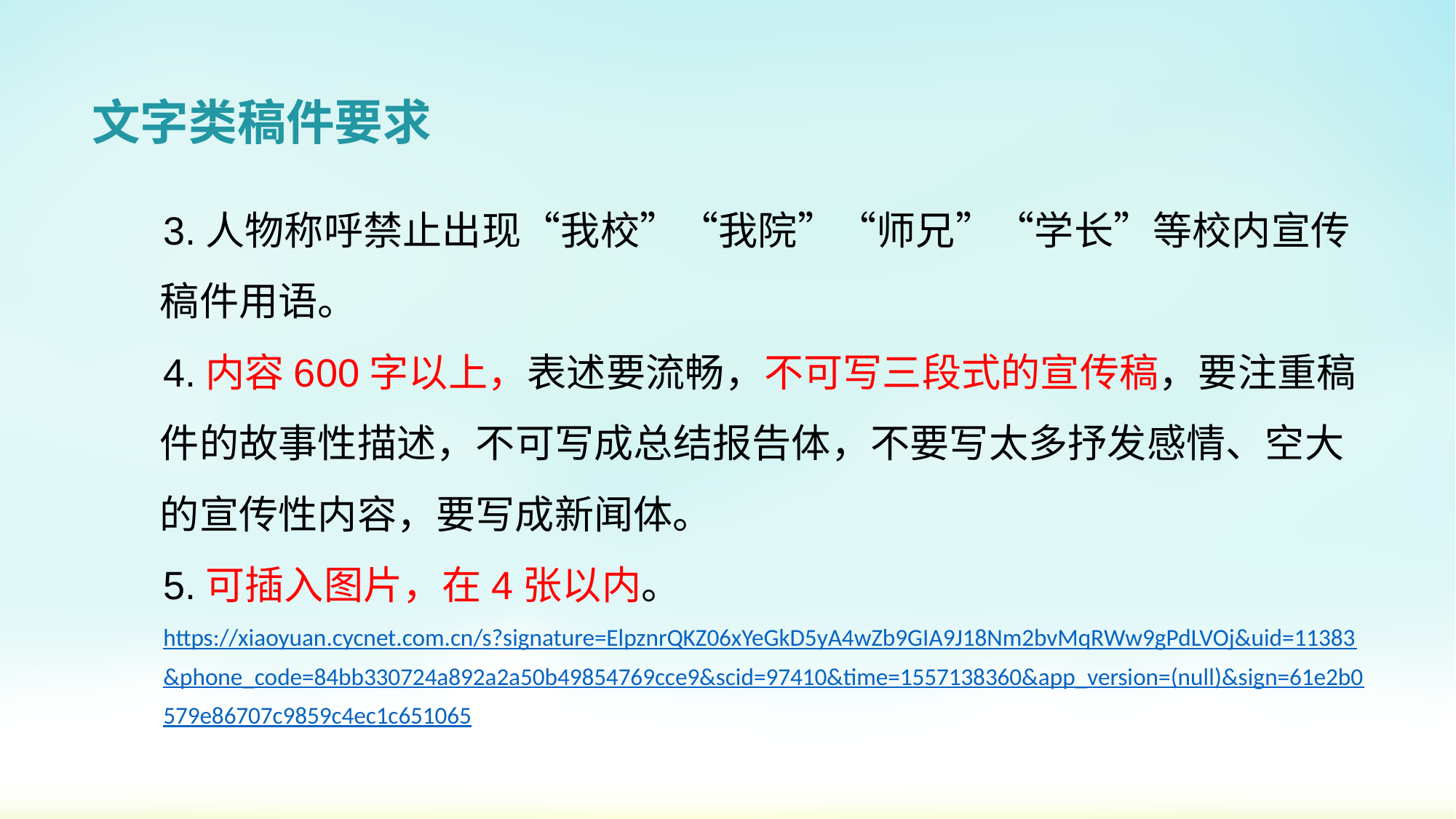

文字类稿件要求

3.人物称呼禁止出现“我校”“我院”“师兄”“学长”等校内宣传稿件用语。
4.内容600字以上，表述要流畅，不可写三段式的宣传稿，要注重稿件的故事性描述，不可写成总结报告体，不要写太多抒发感情、空大的宣传性内容，要写成新闻体。
5.可插入图片，在4张以内。
https://xiaoyuan.cycnet.com.cn/s?signature=ElpznrQKZ06xYeGkD5yA4wZb9GIA9J18Nm2bvMqRWw9gPdLVOj&uid=11383&phone_code=84bb330724a892a2a50b49854769cce9&scid=97410&time=1557138360&app_version=(null)&sign=61e2b0579e86707c9859c4ec1c651065